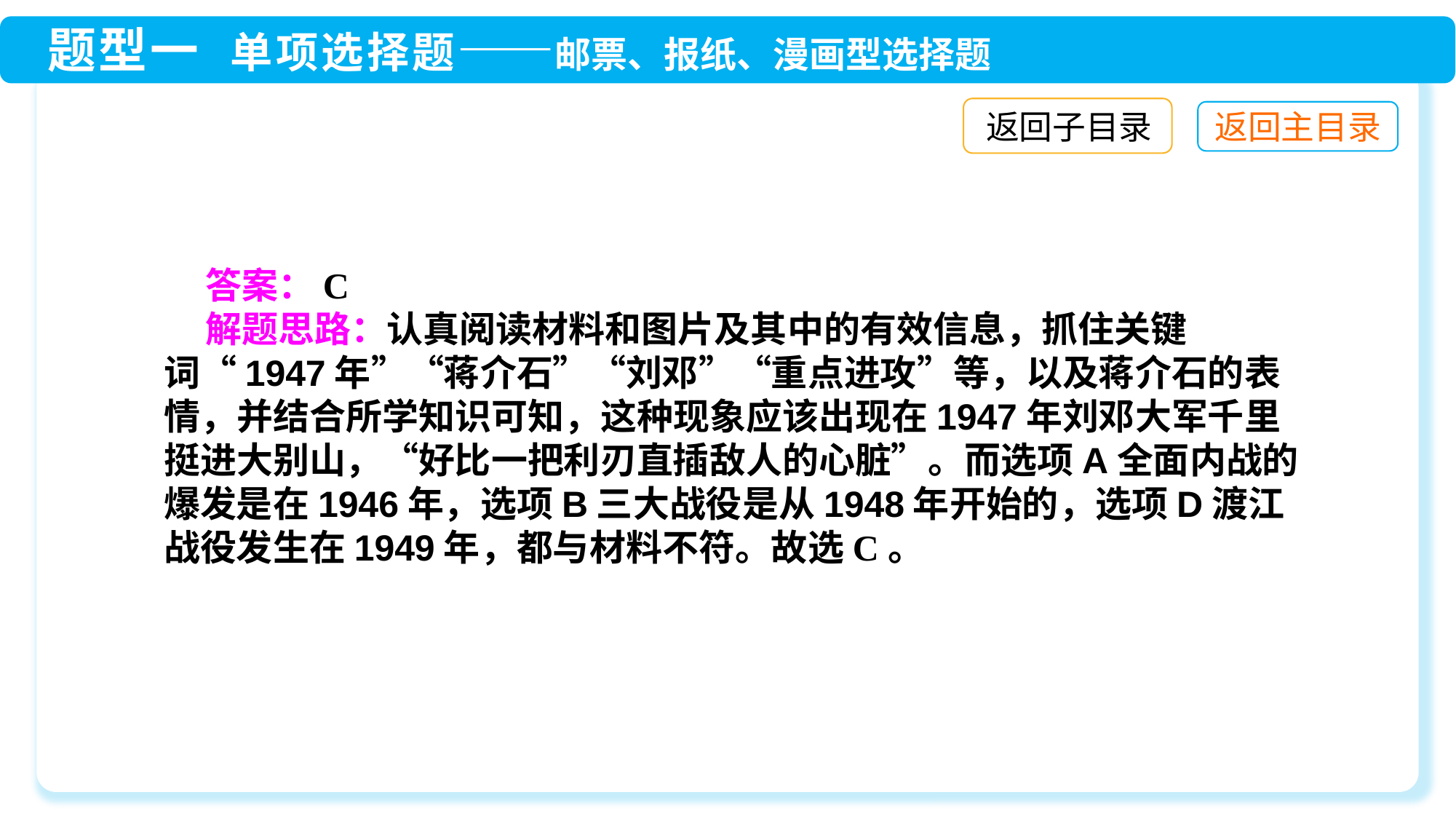

返回子目录
    答案：C
    解题思路：认真阅读材料和图片及其中的有效信息，抓住关键词“1947年”“蒋介石”“刘邓”“重点进攻”等，以及蒋介石的表情，并结合所学知识可知，这种现象应该出现在1947年刘邓大军千里挺进大别山，“好比一把利刃直插敌人的心脏”。而选项A全面内战的爆发是在1946年，选项B三大战役是从1948年开始的，选项D渡江战役发生在1949年，都与材料不符。故选C。